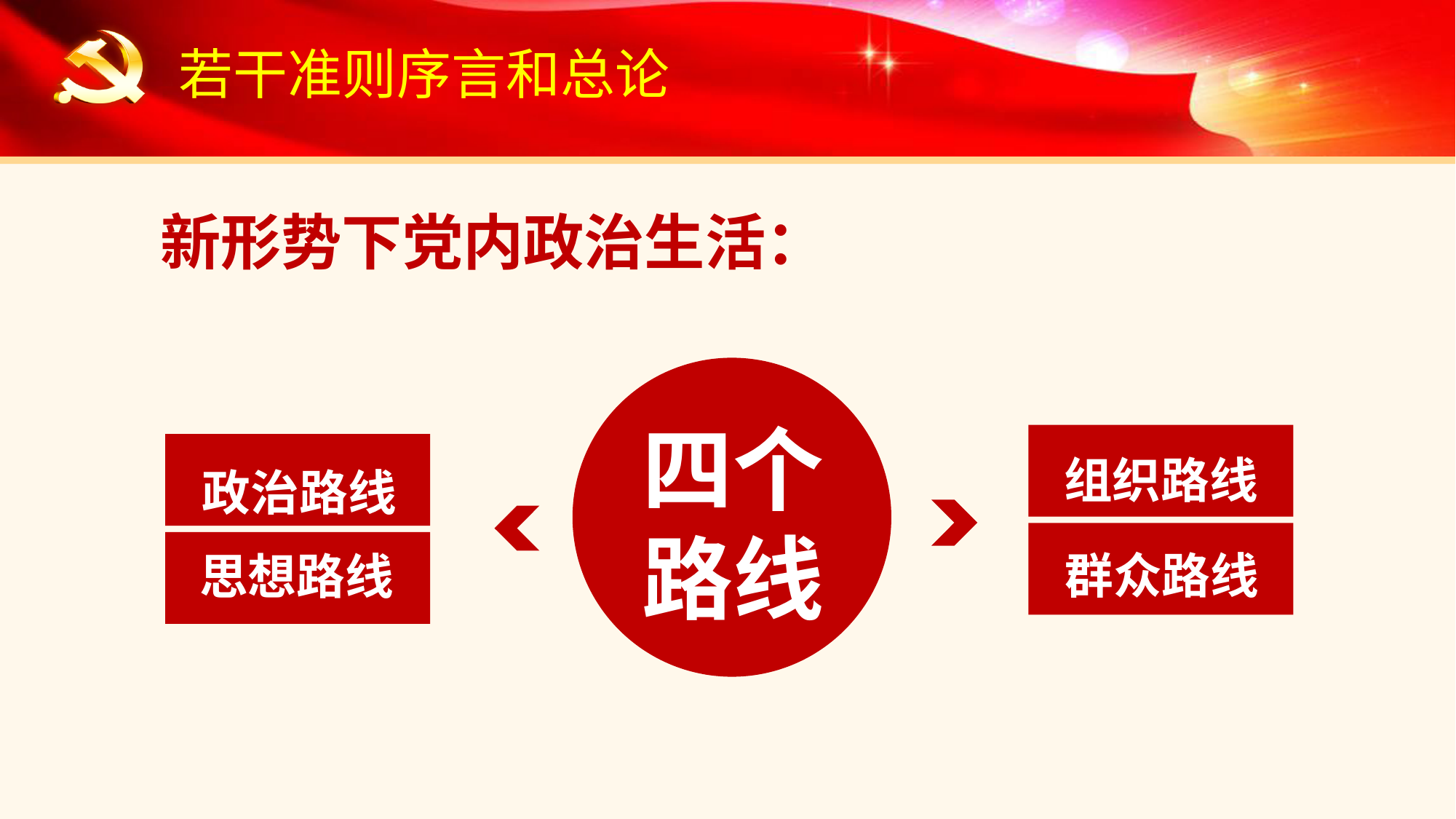

若干准则序言和总论
新形势下党内政治生活：

四个
路线
组织路线

政治路线

群众路线

思想路线